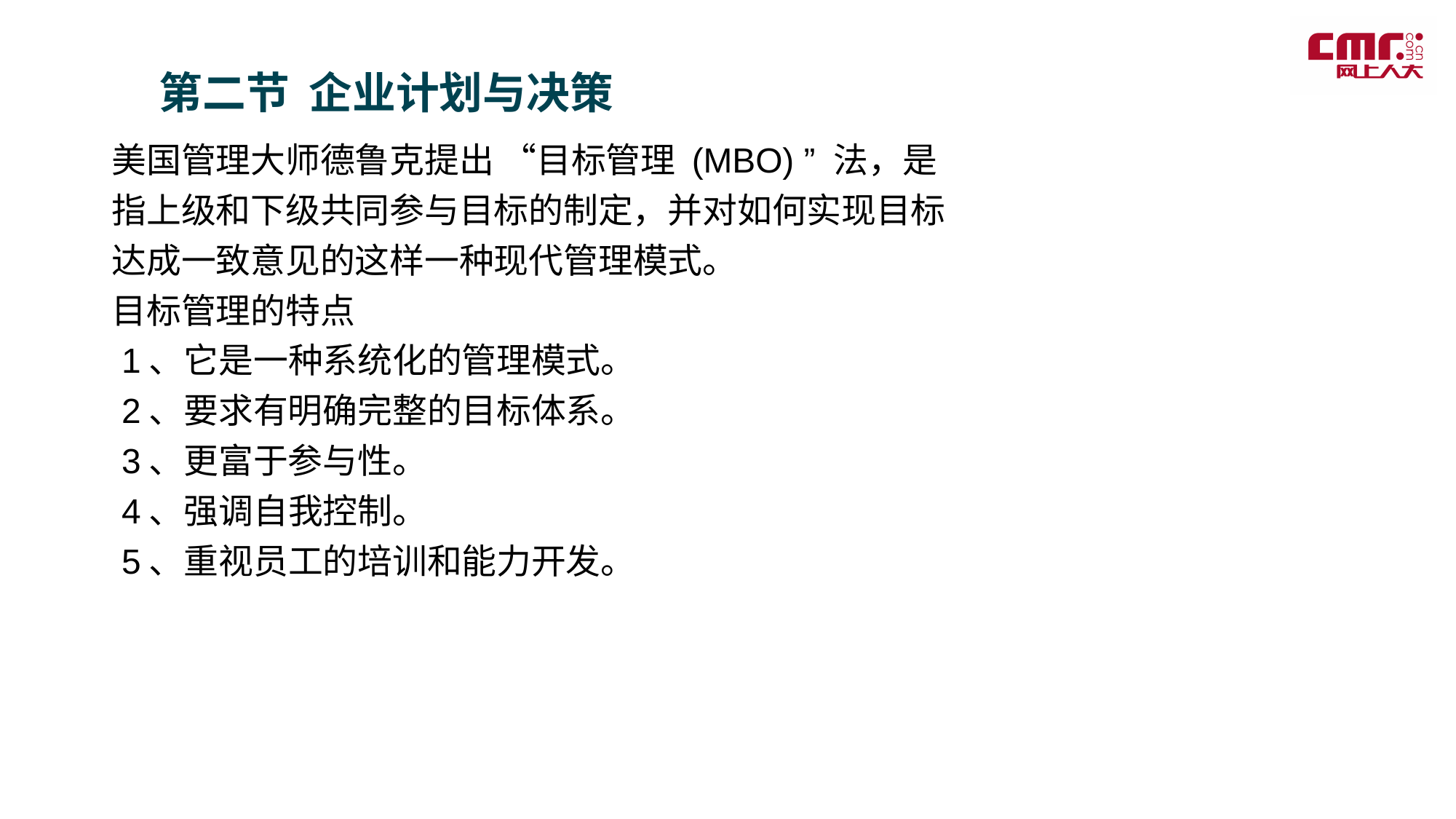

第二节  企业计划与决策
美国管理大师德鲁克提出 “目标管理 (MBO) ” 法，是
指上级和下级共同参与目标的制定，并对如何实现目标
达成一致意见的这样一种现代管理模式。
目标管理的特点
 1、它是一种系统化的管理模式。
 2、要求有明确完整的目标体系。
 3、更富于参与性。
 4、强调自我控制。
 5、重视员工的培训和能力开发。